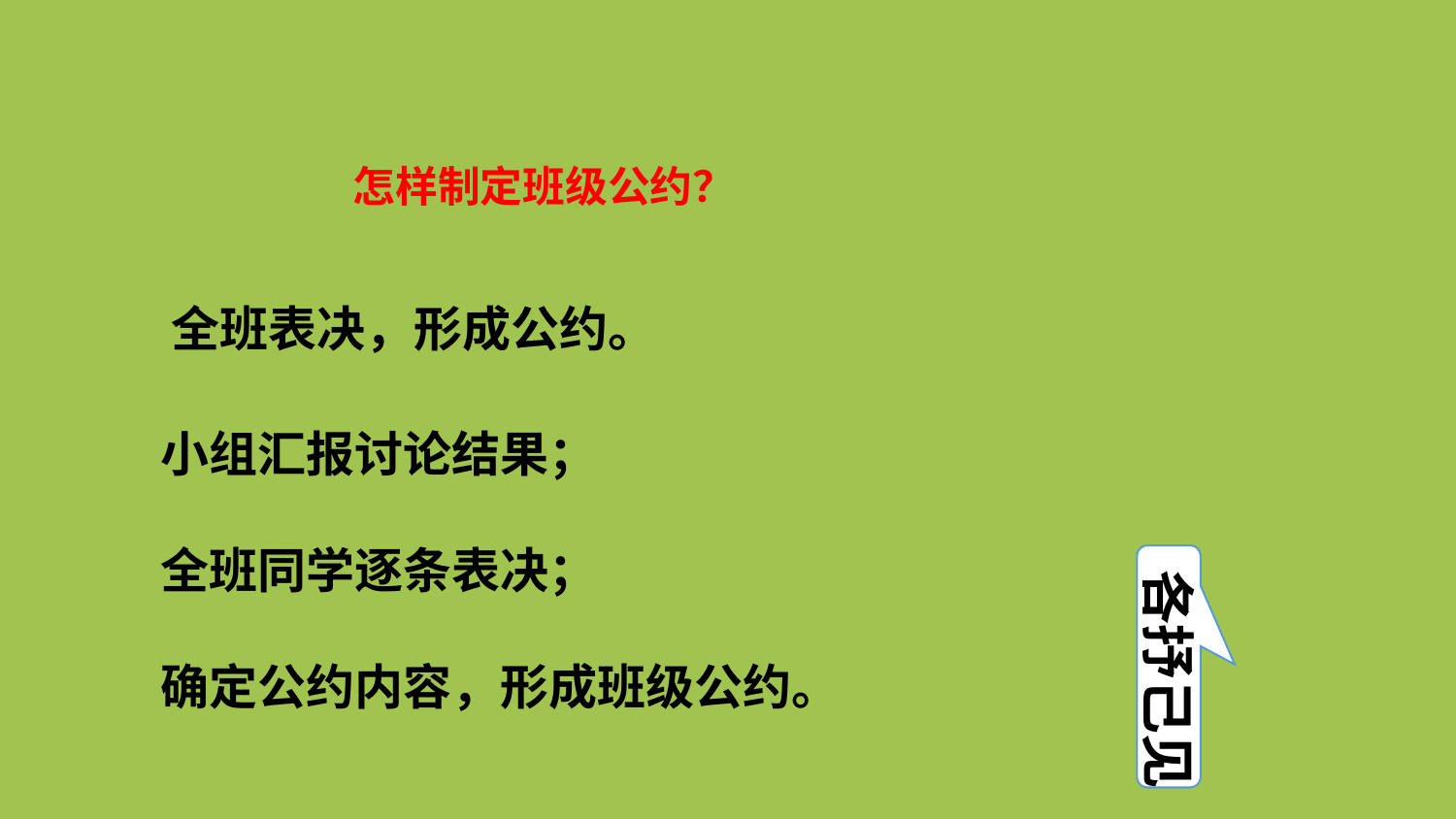

怎样制定班级公约？
全班表决，形成公约。
小组汇报讨论结果；
全班同学逐条表决；
确定公约内容，形成班级公约。

各抒己见